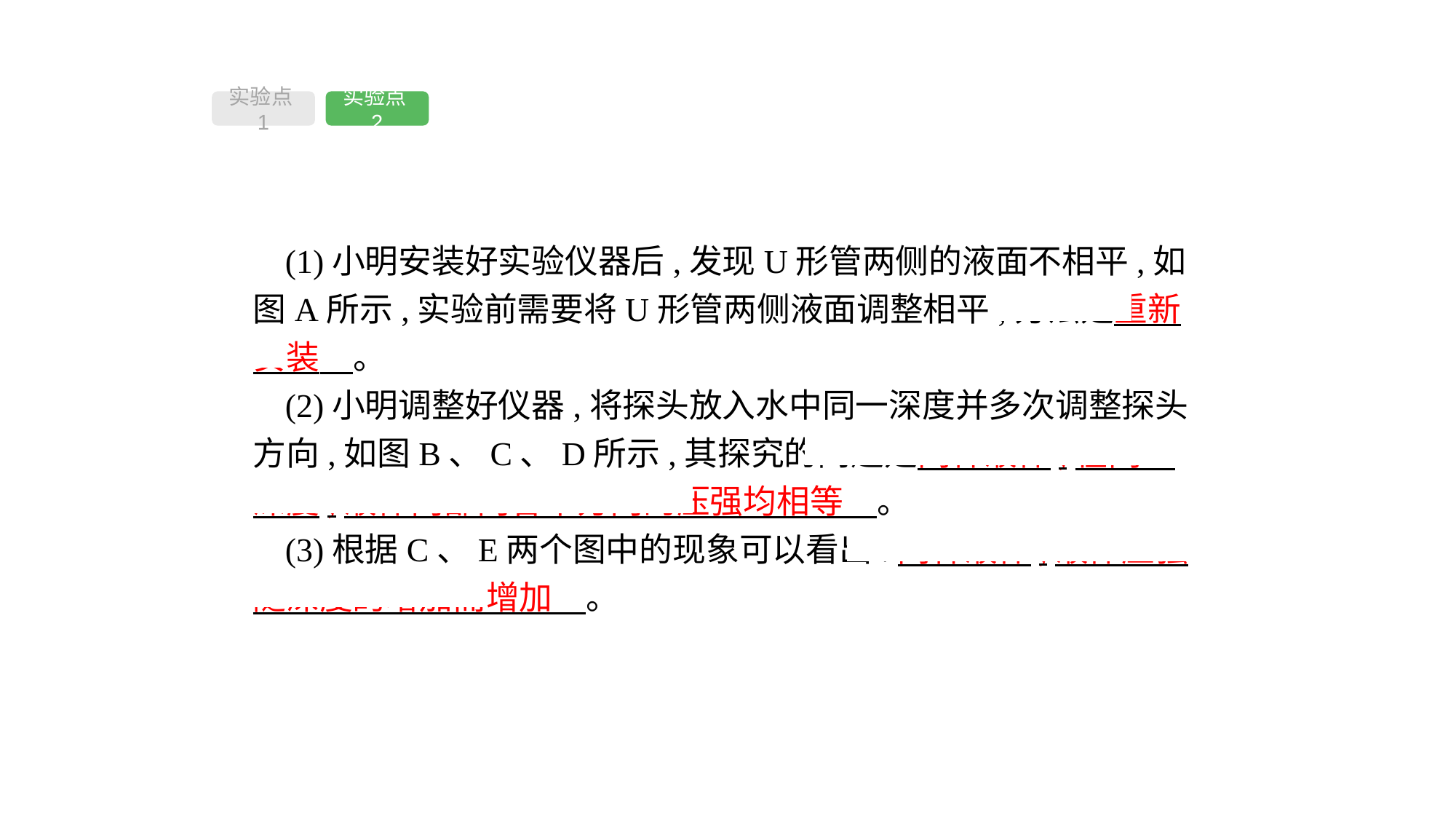

实验点1
实验点2
(1)小明安装好实验仪器后,发现U形管两侧的液面不相平,如图A所示,实验前需要将U形管两侧液面调整相平,方法是重新安装　。
(2)小明调整好仪器,将探头放入水中同一深度并多次调整探头方向,如图B、C、D所示,其探究的问题是同种液体,在同一深度,液体内部向各个方向的压强均相等　。
(3)根据C、E两个图中的现象可以看出:同种液体,液体压强随深度的增加而增加　。